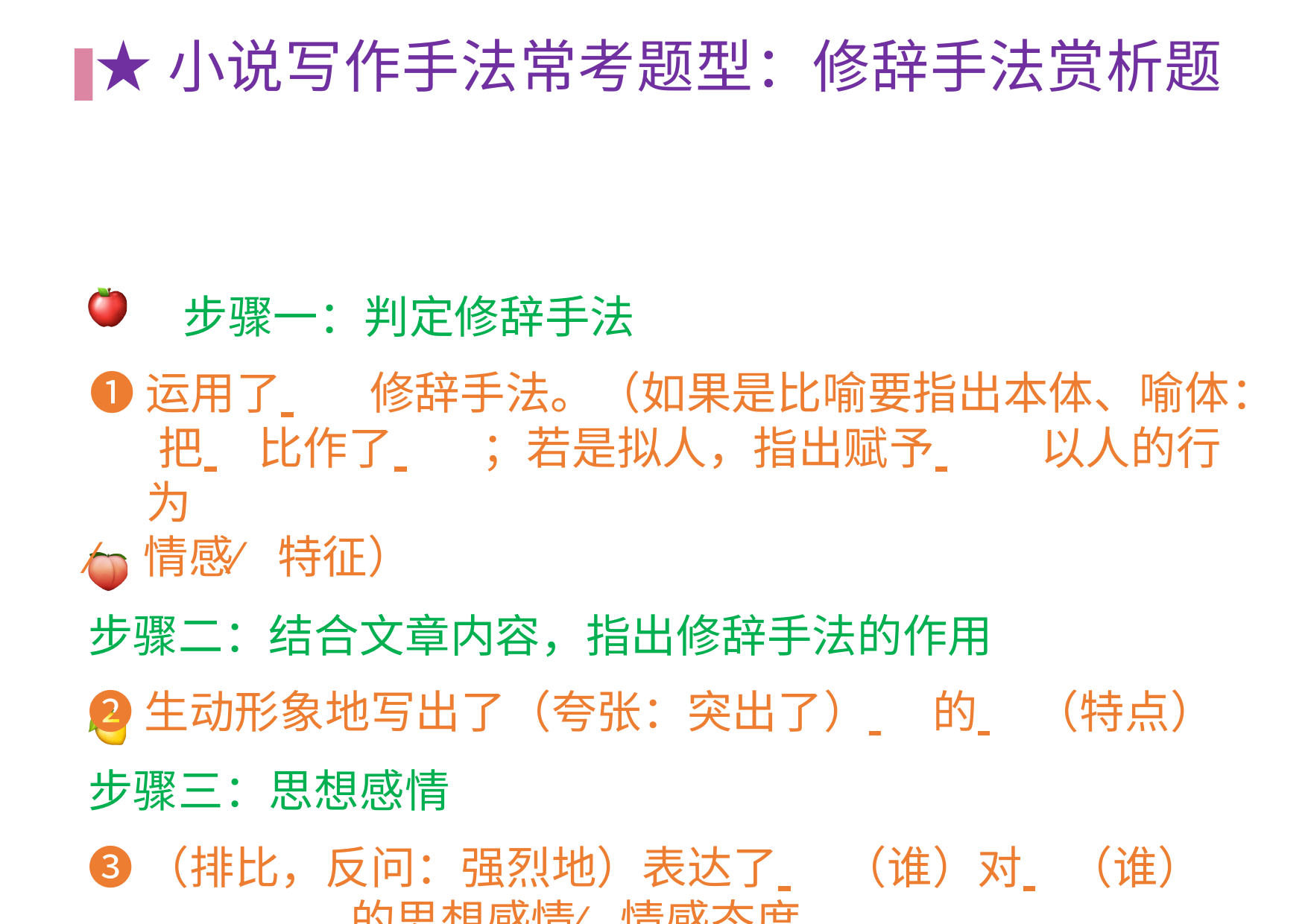

# ★⼩说写作⼿法常考题型：修辞⼿法赏析题

步骤⼀：判定修辞⼿法
❶运⽤了 	修辞⼿法。（如果是⽐喻要指出本体、喻体： 把 	⽐作了 	；若是拟⼈，指出赋予 	以⼈的⾏为
∕情感∕特征）
步骤⼆：结合⽂章内容，指出修辞⼿法的作⽤
❷⽣动形象地写出了（夸张：突出了） 	的 	（特点）
步骤三：思想感情
❸（排⽐，反问：强烈地）表达了 	（谁）对 	（谁）
 	的思想感情∕情感态度。